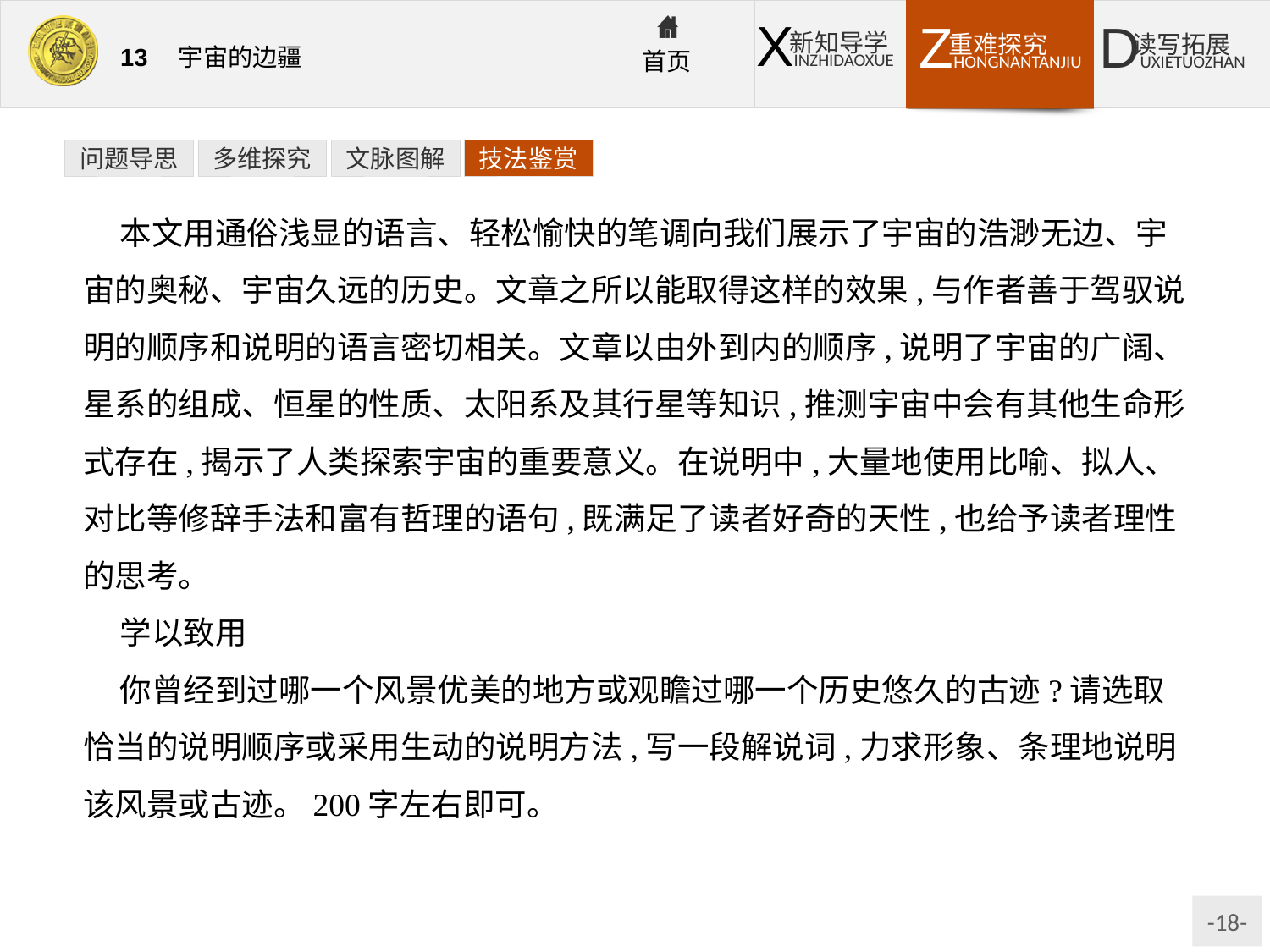

问题导思
多维探究
文脉图解
技法鉴赏
本文用通俗浅显的语言、轻松愉快的笔调向我们展示了宇宙的浩渺无边、宇宙的奥秘、宇宙久远的历史。文章之所以能取得这样的效果,与作者善于驾驭说明的顺序和说明的语言密切相关。文章以由外到内的顺序,说明了宇宙的广阔、星系的组成、恒星的性质、太阳系及其行星等知识,推测宇宙中会有其他生命形式存在,揭示了人类探索宇宙的重要意义。在说明中,大量地使用比喻、拟人、对比等修辞手法和富有哲理的语句,既满足了读者好奇的天性,也给予读者理性的思考。
学以致用
你曾经到过哪一个风景优美的地方或观瞻过哪一个历史悠久的古迹?请选取恰当的说明顺序或采用生动的说明方法,写一段解说词,力求形象、条理地说明该风景或古迹。200字左右即可。